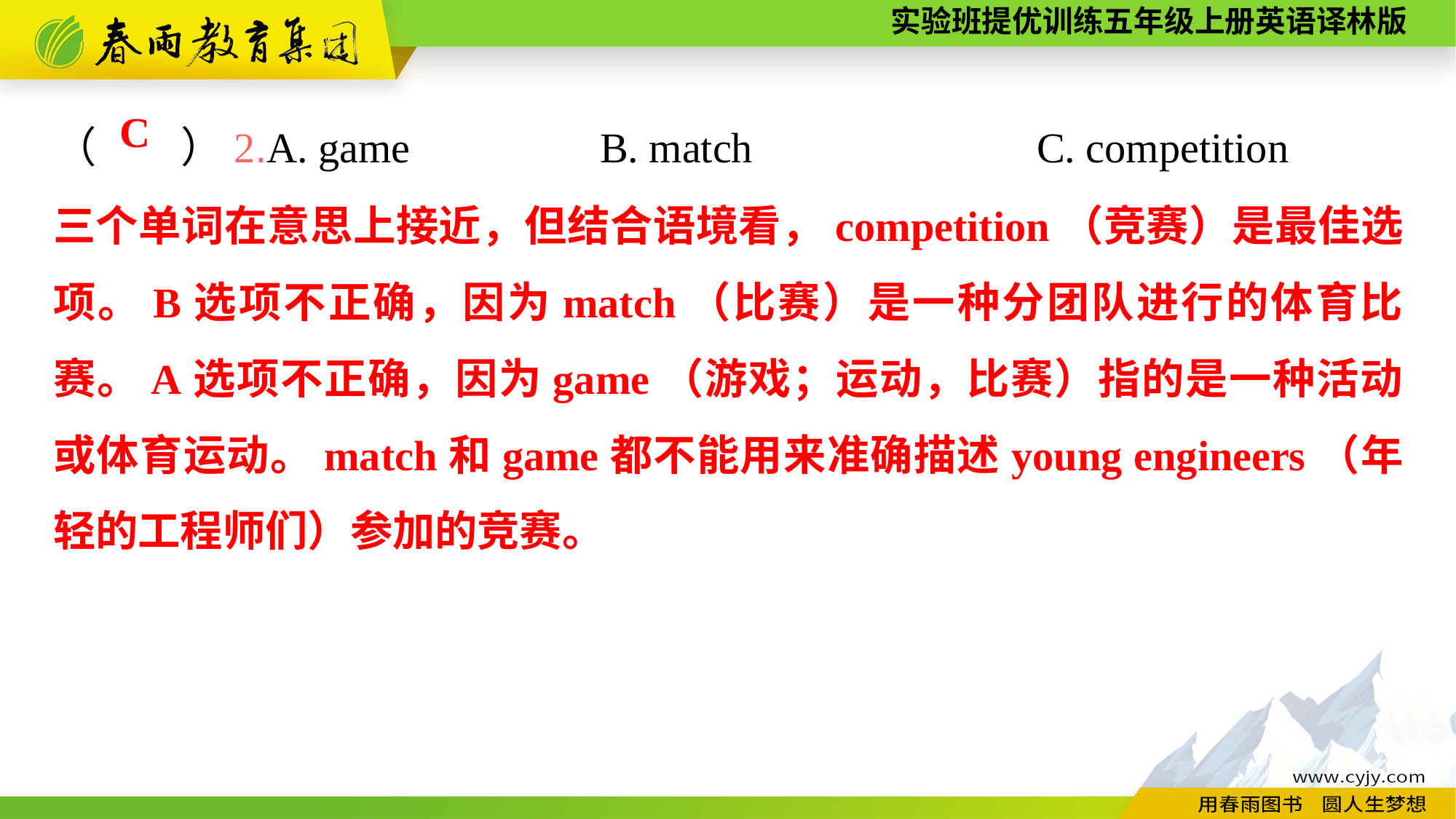

（　　）2.A. game		B. match			C. competition
C
三个单词在意思上接近，但结合语境看，competition（竞赛）是最佳选项。B选项不正确，因为match（比赛）是一种分团队进行的体育比赛。A选项不正确，因为game（游戏；运动，比赛）指的是一种活动或体育运动。match和game都不能用来准确描述young engineers（年轻的工程师们）参加的竞赛。